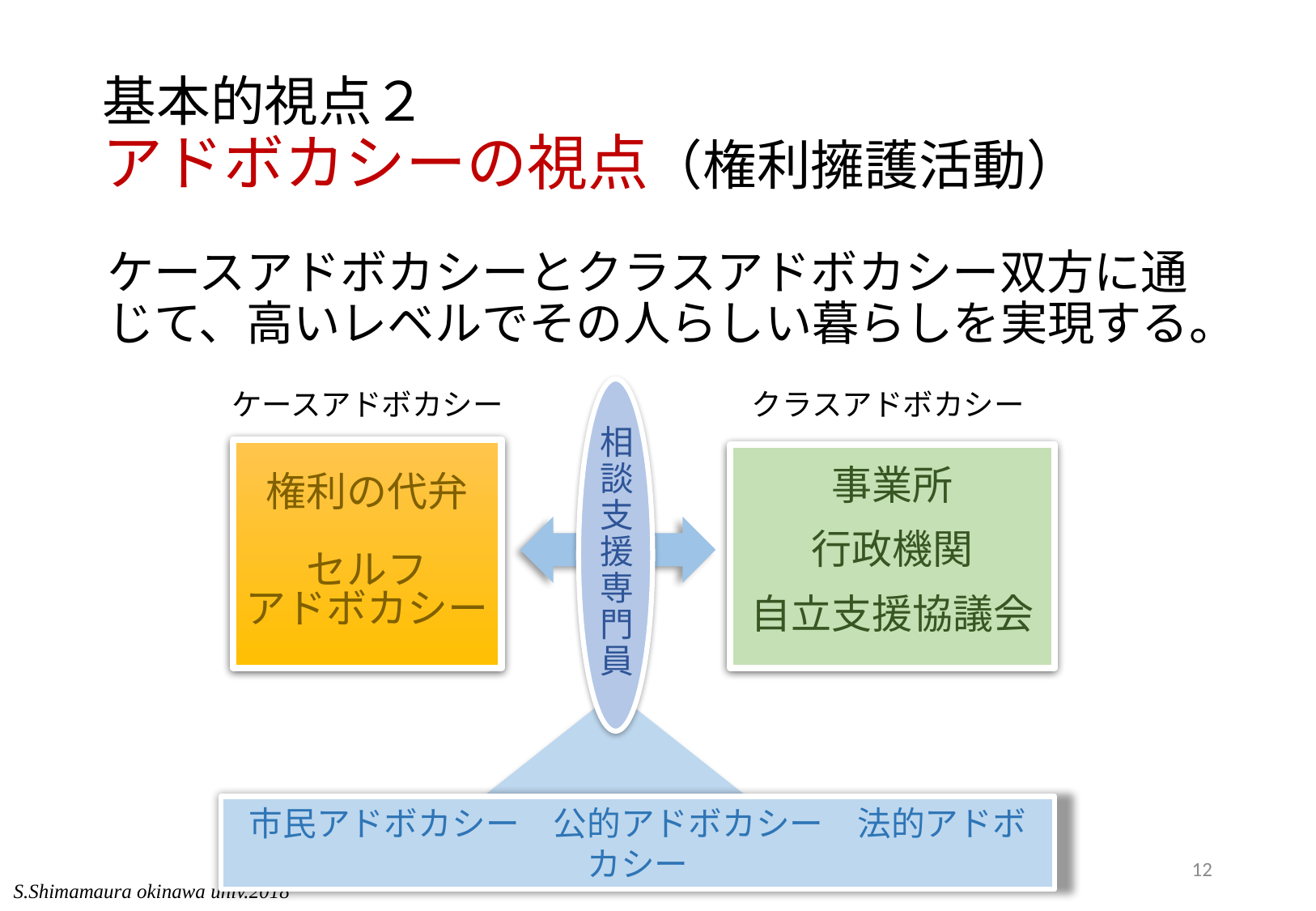

# 基本的視点２ アドボカシーの視点（権利擁護活動）
ケースアドボカシーとクラスアドボカシー双方に通じて、高いレベルでその人らしい暮らしを実現する。

相談支援専門員
ケースアドボカシー
クラスアドボカシー
権利の代弁

セルフ
アドボカシー
事業所

行政機関

自立支援協議会

市民アドボカシー　公的アドボカシー　法的アドボカシー
12
S.Shimamaura okinawa univ.2018